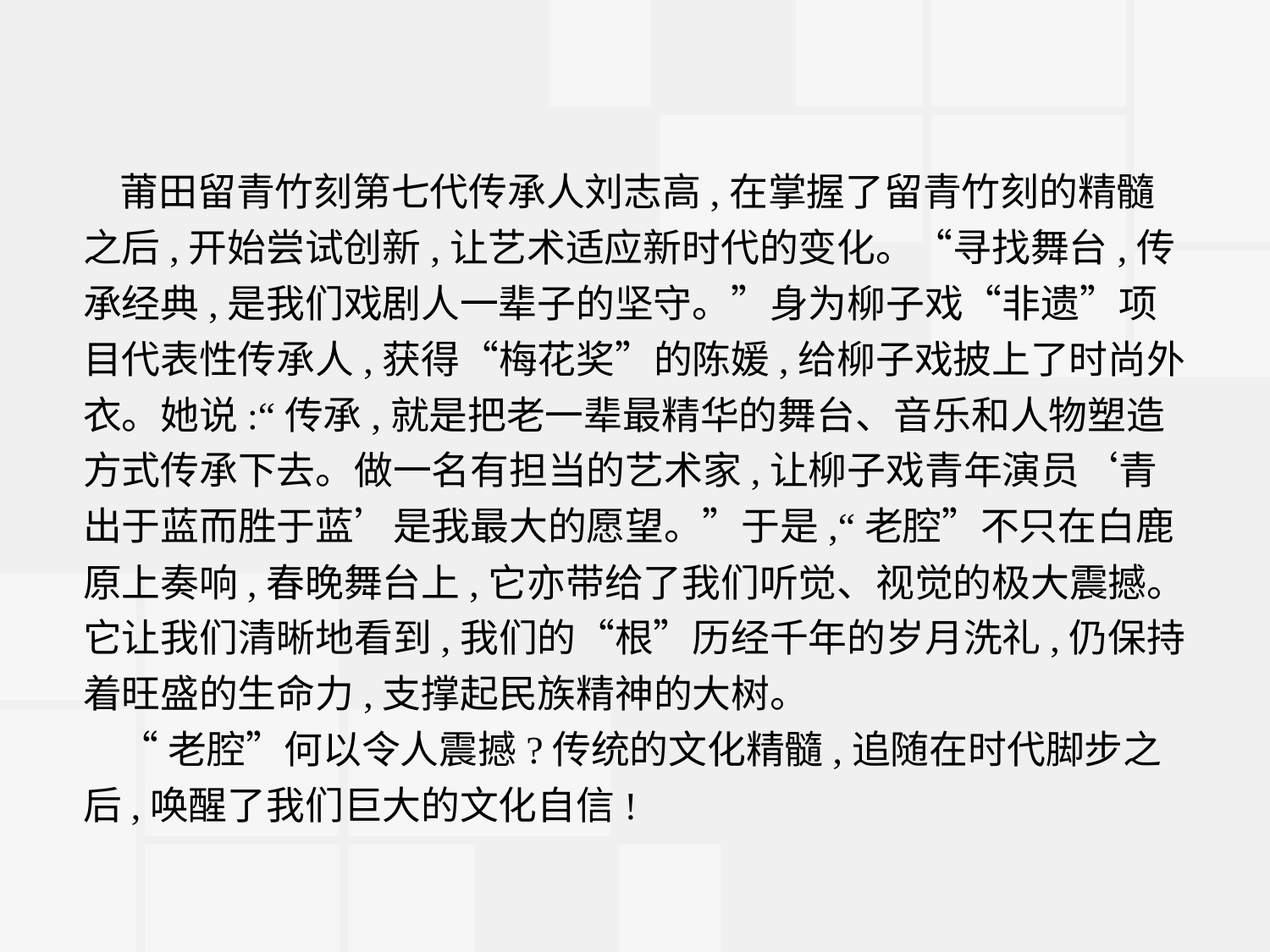

莆田留青竹刻第七代传承人刘志高,在掌握了留青竹刻的精髓之后,开始尝试创新,让艺术适应新时代的变化。“寻找舞台,传承经典,是我们戏剧人一辈子的坚守。”身为柳子戏“非遗”项目代表性传承人,获得“梅花奖”的陈媛,给柳子戏披上了时尚外衣。她说:“传承,就是把老一辈最精华的舞台、音乐和人物塑造方式传承下去。做一名有担当的艺术家,让柳子戏青年演员‘青出于蓝而胜于蓝’是我最大的愿望。”于是,“老腔”不只在白鹿原上奏响,春晚舞台上,它亦带给了我们听觉、视觉的极大震撼。它让我们清晰地看到,我们的“根”历经千年的岁月洗礼,仍保持着旺盛的生命力,支撑起民族精神的大树。
“老腔”何以令人震撼?传统的文化精髓,追随在时代脚步之后,唤醒了我们巨大的文化自信!